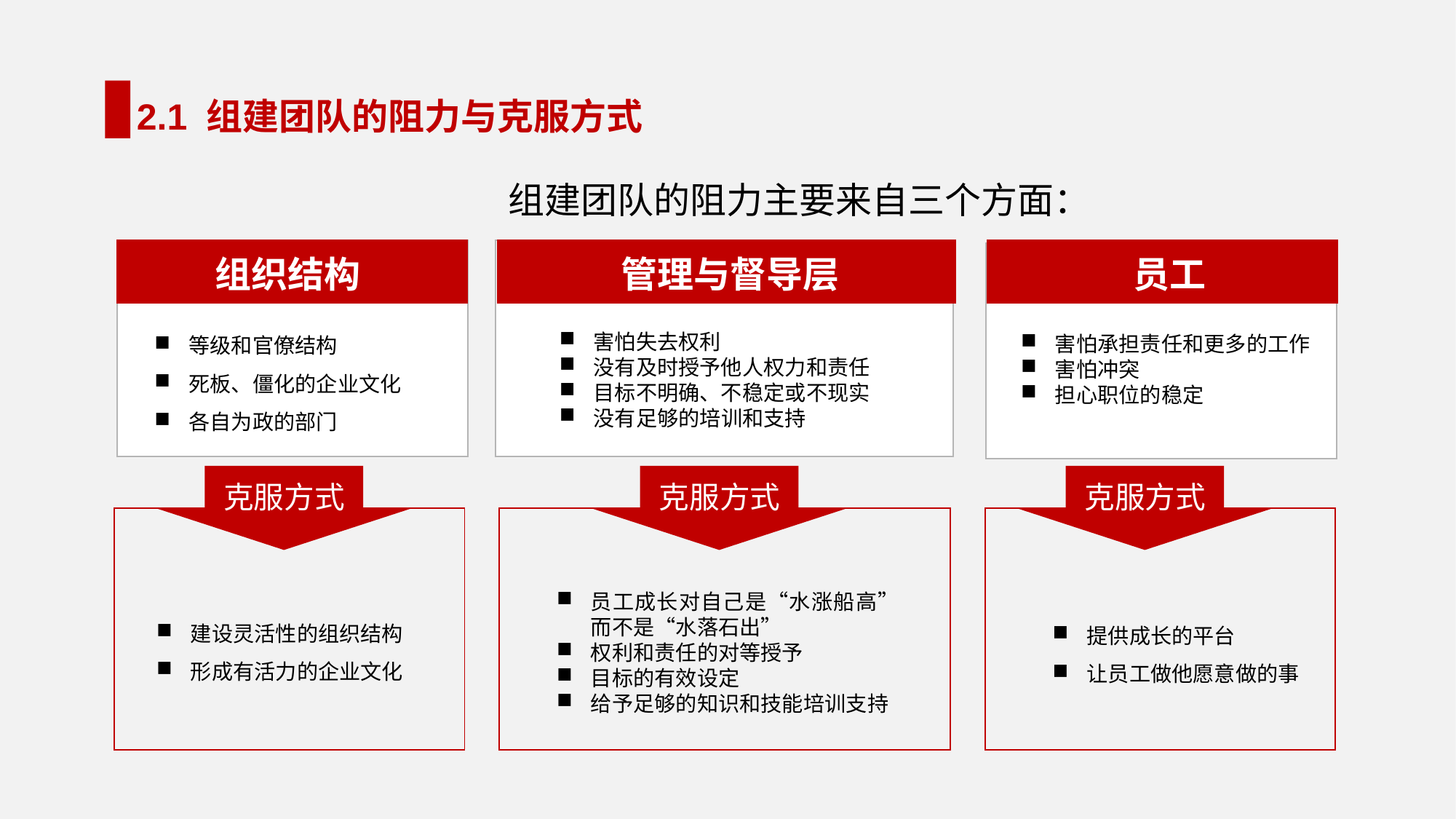

2.1 组建团队的阻力与克服方式
组建团队的阻力主要来自三个方面：

组织结构

管理与督导层

员工

等级和官僚结构
死板、僵化的企业文化
各自为政的部门
害怕失去权利
没有及时授予他人权力和责任
目标不明确、不稳定或不现实
没有足够的培训和支持
害怕承担责任和更多的工作
害怕冲突
担心职位的稳定

克服方式

克服方式

克服方式

员工成长对自己是“水涨船高”而不是“水落石出”
权利和责任的对等授予
目标的有效设定
给予足够的知识和技能培训支持
建设灵活性的组织结构
形成有活力的企业文化
提供成长的平台
让员工做他愿意做的事